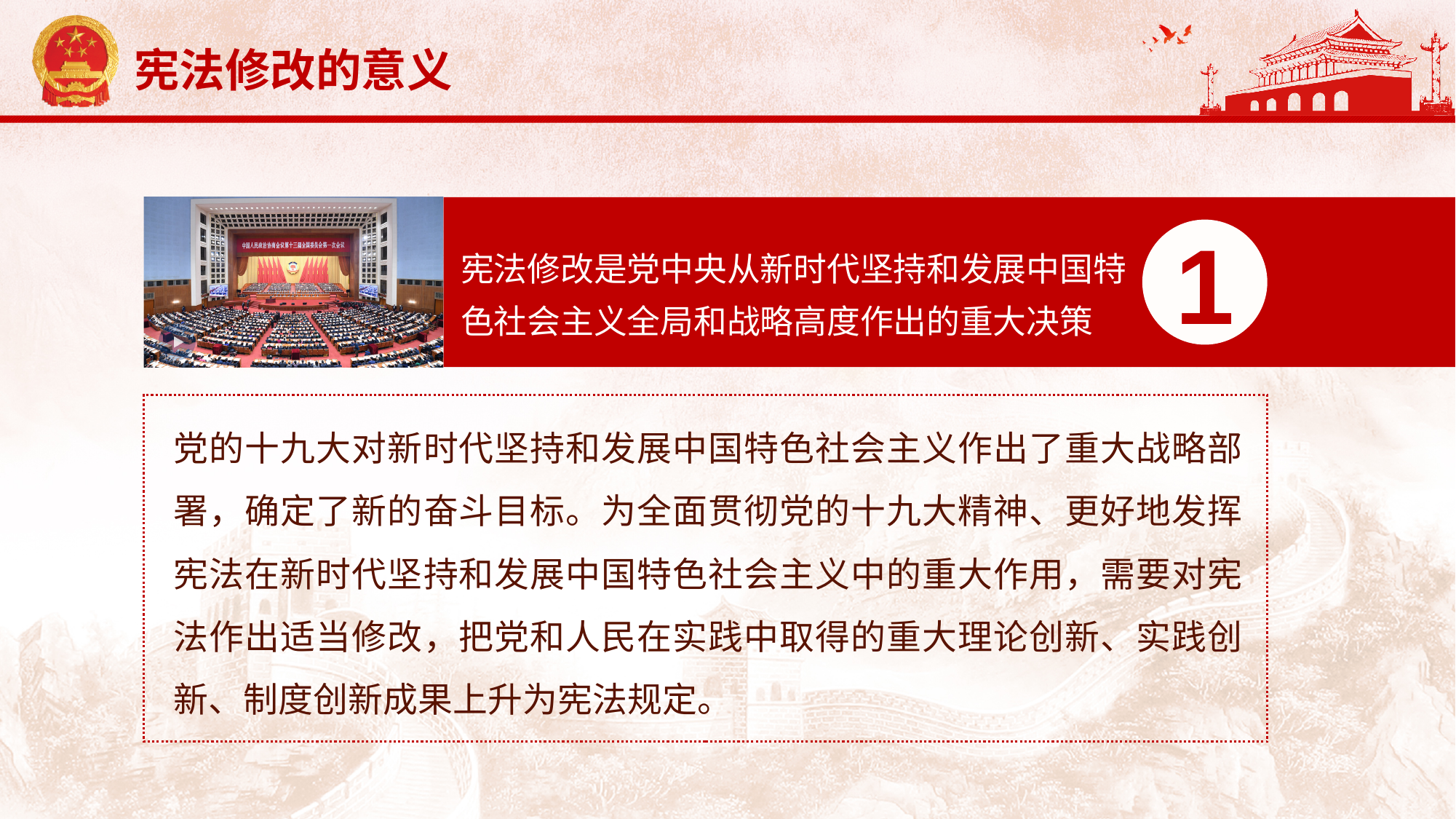

延迟符

1
宪法修改是党中央从新时代坚持和发展中国特色社会主义全局和战略高度作出的重大决策

党的十九大对新时代坚持和发展中国特色社会主义作出了重大战略部署，确定了新的奋斗目标。为全面贯彻党的十九大精神、更好地发挥宪法在新时代坚持和发展中国特色社会主义中的重大作用，需要对宪法作出适当修改，把党和人民在实践中取得的重大理论创新、实践创新、制度创新成果上升为宪法规定。